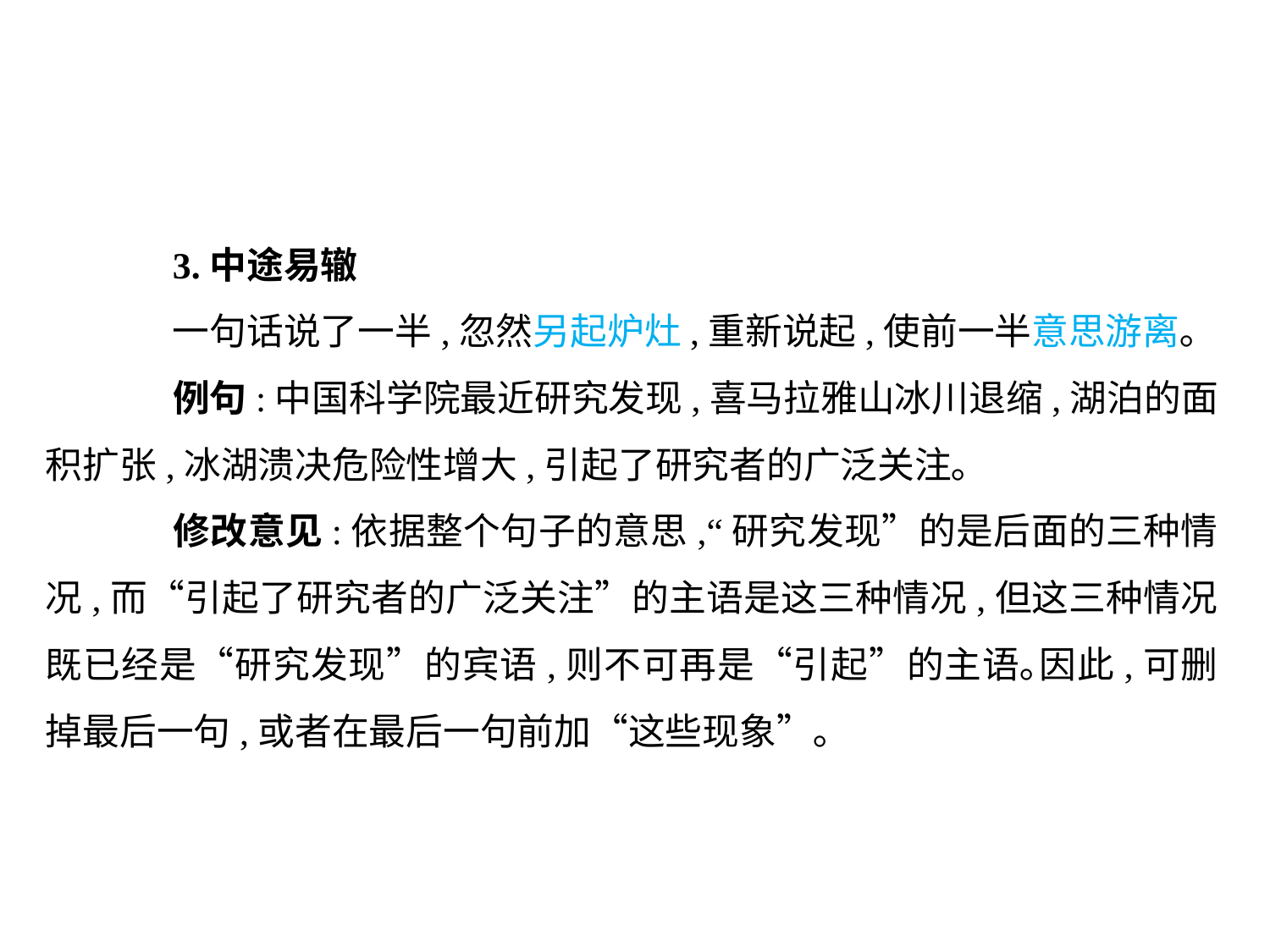

3.中途易辙
	一句话说了一半,忽然另起炉灶,重新说起,使前一半意思游离｡
	例句:中国科学院最近研究发现,喜马拉雅山冰川退缩,湖泊的面积扩张,冰湖溃决危险性增大,引起了研究者的广泛关注｡
	修改意见:依据整个句子的意思,“研究发现”的是后面的三种情况,而“引起了研究者的广泛关注”的主语是这三种情况,但这三种情况既已经是“研究发现”的宾语,则不可再是“引起”的主语｡因此,可删掉最后一句,或者在最后一句前加“这些现象”｡